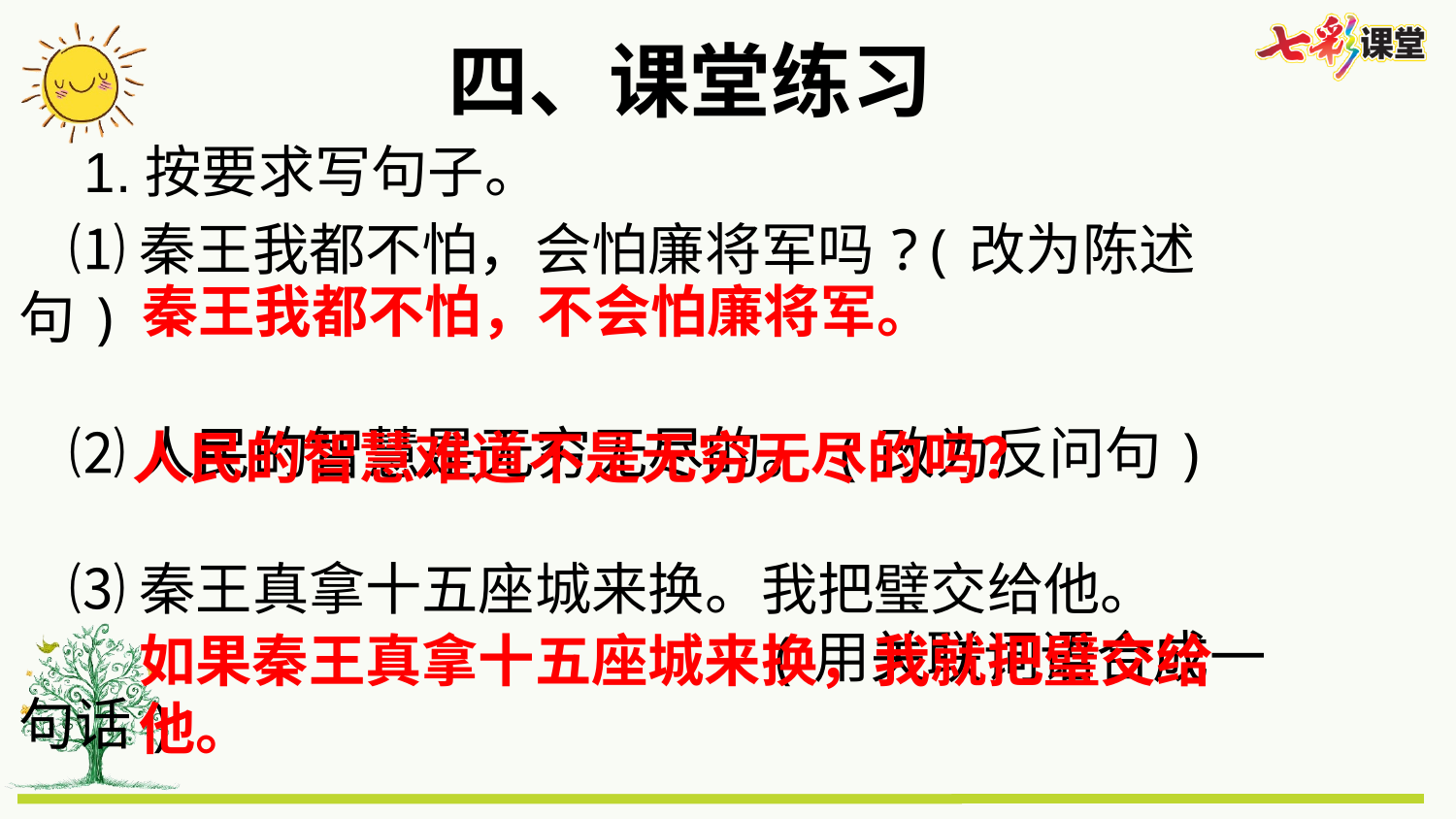

四、课堂练习
1.按要求写句子。
    ⑴秦王我都不怕，会怕廉将军吗?(改为陈述句)

    ⑵人民的智慧是无穷无尽的。(改为反问句)

    ⑶秦王真拿十五座城来换。我把璧交给他。
                      (用关联词语合成一句话)

秦王我都不怕，不会怕廉将军。
人民的智慧难道不是无穷无尽的吗？
如果秦王真拿十五座城来换，我就把璧交给他。